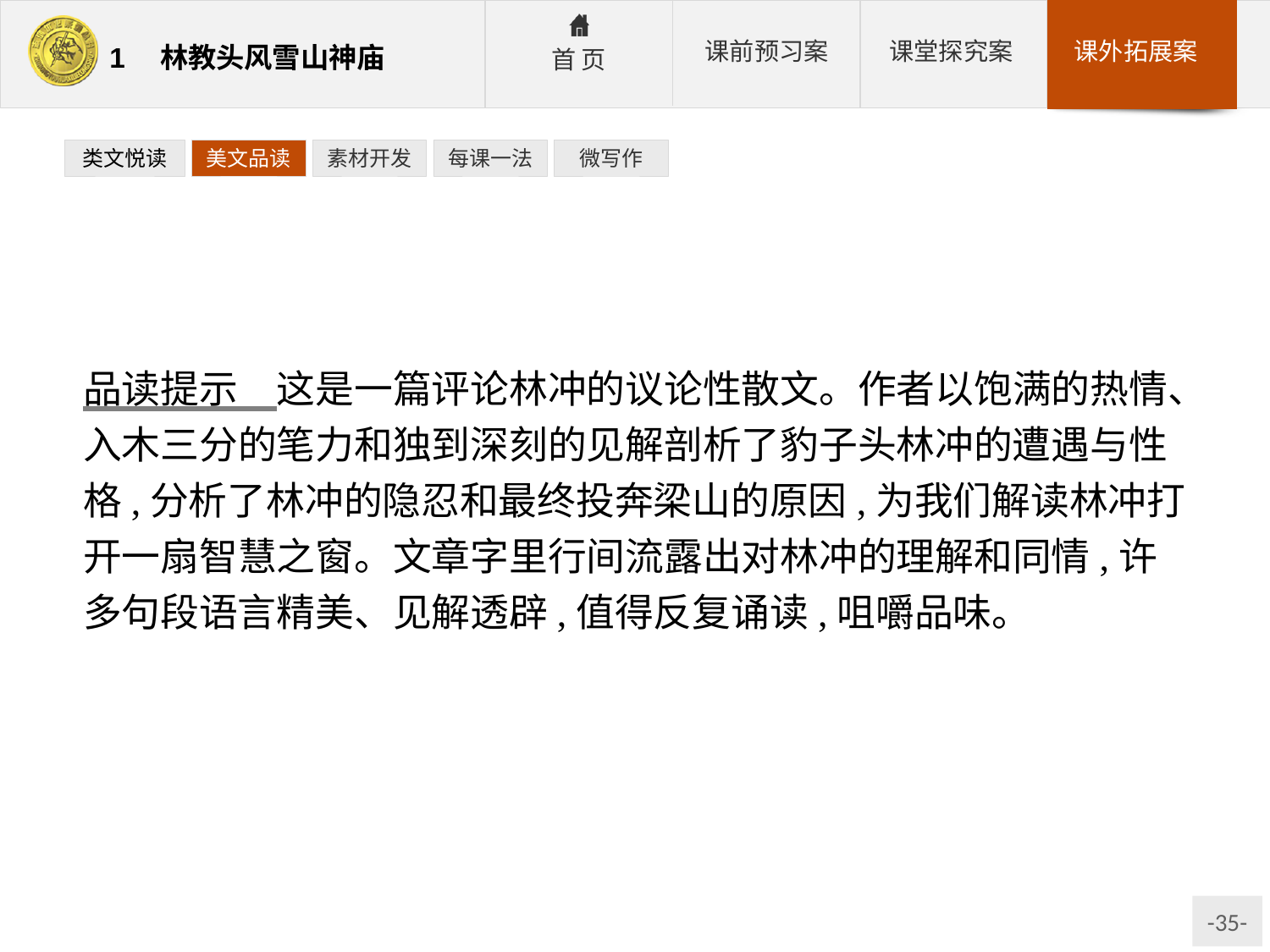

类文悦读
美文品读
素材开发
每课一法
微写作
品读提示　这是一篇评论林冲的议论性散文。作者以饱满的热情、入木三分的笔力和独到深刻的见解剖析了豹子头林冲的遭遇与性格,分析了林冲的隐忍和最终投奔梁山的原因,为我们解读林冲打开一扇智慧之窗。文章字里行间流露出对林冲的理解和同情,许多句段语言精美、见解透辟,值得反复诵读,咀嚼品味。